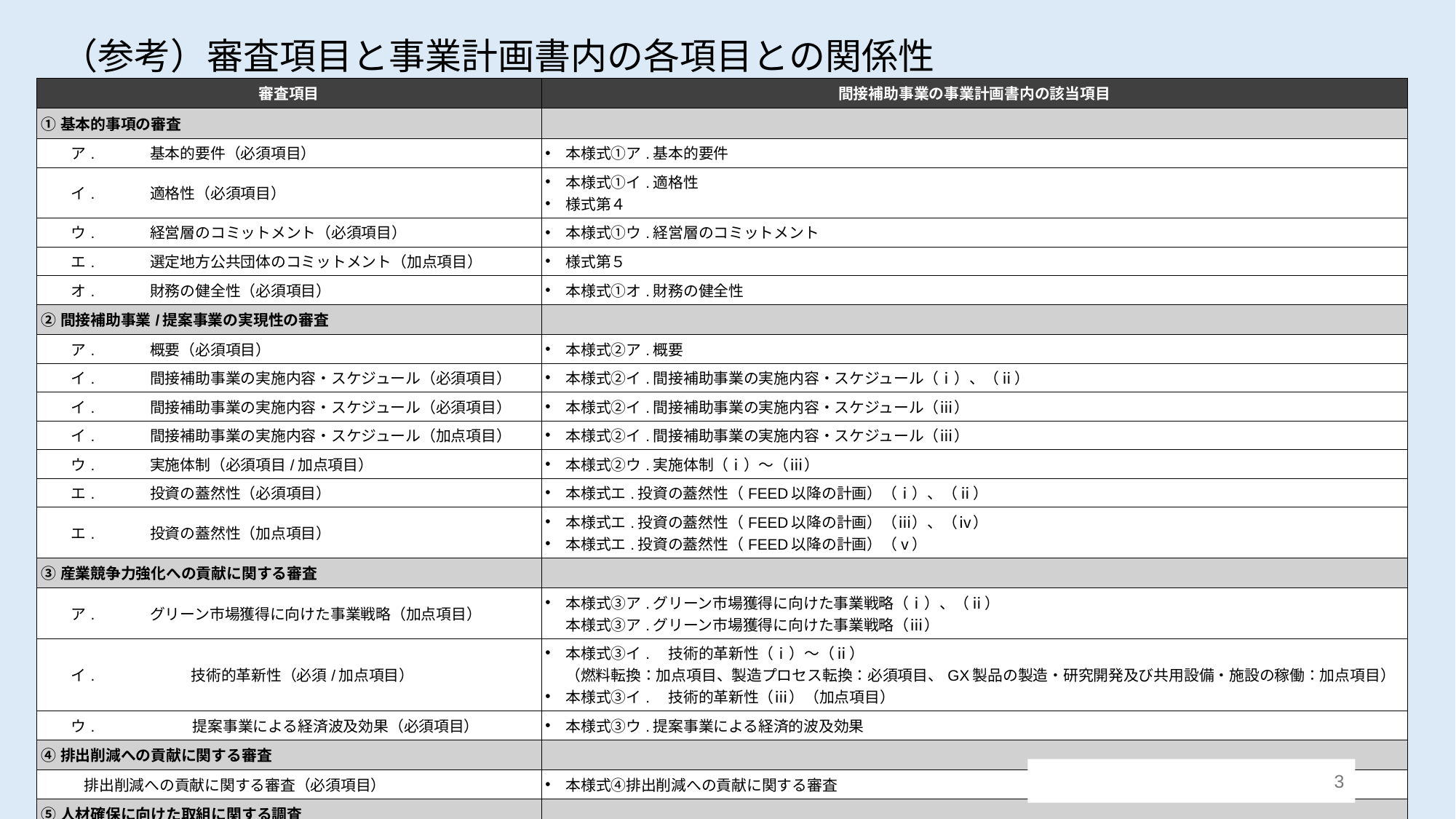

（参考）審査項目と事業計画書内の各項目との関係性
| 審査項目 | 間接補助事業の事業計画書内の該当項目 |
| --- | --- |
| ①基本的事項の審査 |  |
| ア. 基本的要件（必須項目） | 本様式①ア.基本的要件 |
| イ. 適格性（必須項目） | 本様式①イ.適格性 様式第４ |
| ウ. 経営層のコミットメント（必須項目） | 本様式①ウ.経営層のコミットメント |
| エ. 選定地方公共団体のコミットメント（加点項目） | 様式第５ |
| オ. 財務の健全性（必須項目） | 本様式①オ.財務の健全性 |
| ②間接補助事業/提案事業の実現性の審査 |  |
| ア. 概要（必須項目） | 本様式②ア.概要 |
| イ. 間接補助事業の実施内容・スケジュール（必須項目） | 本様式②イ.間接補助事業の実施内容・スケジュール（ⅰ）、（ⅱ） |
| イ. 間接補助事業の実施内容・スケジュール（必須項目） | 本様式②イ.間接補助事業の実施内容・スケジュール（ⅲ） |
| イ. 間接補助事業の実施内容・スケジュール（加点項目） | 本様式②イ.間接補助事業の実施内容・スケジュール（ⅲ） |
| ウ. 実施体制（必須項目/加点項目） | 本様式②ウ.実施体制（ⅰ）～（ⅲ） |
| エ. 投資の蓋然性（必須項目） | 本様式エ.投資の蓋然性（FEED以降の計画）（ⅰ）、（ⅱ） |
| エ. 投資の蓋然性（加点項目） | 本様式エ.投資の蓋然性（FEED以降の計画）（ⅲ）、（ⅳ） 本様式エ.投資の蓋然性（FEED以降の計画）（ⅴ） |
| ③産業競争力強化への貢献に関する審査 |  |
| ア. グリーン市場獲得に向けた事業戦略（加点項目） | 本様式③ア.グリーン市場獲得に向けた事業戦略（ⅰ）、（ⅱ） 本様式③ア.グリーン市場獲得に向けた事業戦略（ⅲ） |
| イ. 技術的革新性（必須/加点項目） | 本様式③イ.　技術的革新性（ⅰ）～（ⅱ） （燃料転換：加点項目、製造プロセス転換：必須項目、GX製品の製造・研究開発及び共用設備・施設の稼働：加点項目） 本様式③イ.　技術的革新性（ⅲ）（加点項目） |
| ウ. 提案事業による経済波及効果（必須項目） | 本様式③ウ.提案事業による経済的波及効果 |
| ④排出削減への貢献に関する審査 |  |
| 排出削減への貢献に関する審査（必須項目） | 本様式④排出削減への貢献に関する審査 |
| ⑤人材確保に向けた取組に関する調査 |  |
| ア. 人材確保に向けた取組（加点項目） | 様式第３別添２ |
| イ. 従業員の賃金引上げ計画の表明（加点項目） | 様式第３別添２ |
| ウ. ワーク・ライフ・バランス等の推進（加点項目） | 様式第３別添３ |
3